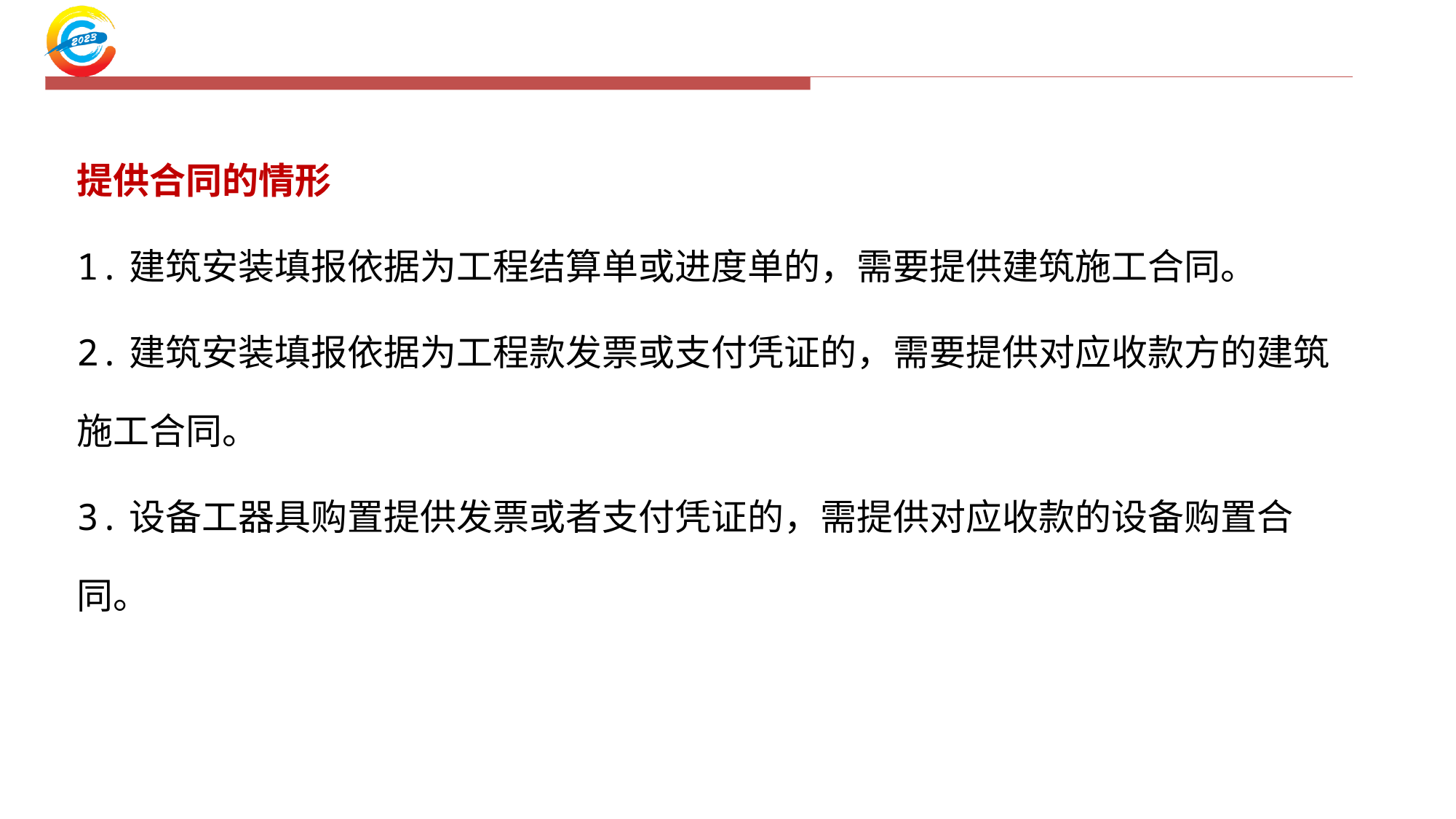

提供合同的情形
1.建筑安装填报依据为工程结算单或进度单的，需要提供建筑施工合同。
2.建筑安装填报依据为工程款发票或支付凭证的，需要提供对应收款方的建筑施工合同。
3.设备工器具购置提供发票或者支付凭证的，需提供对应收款的设备购置合同。